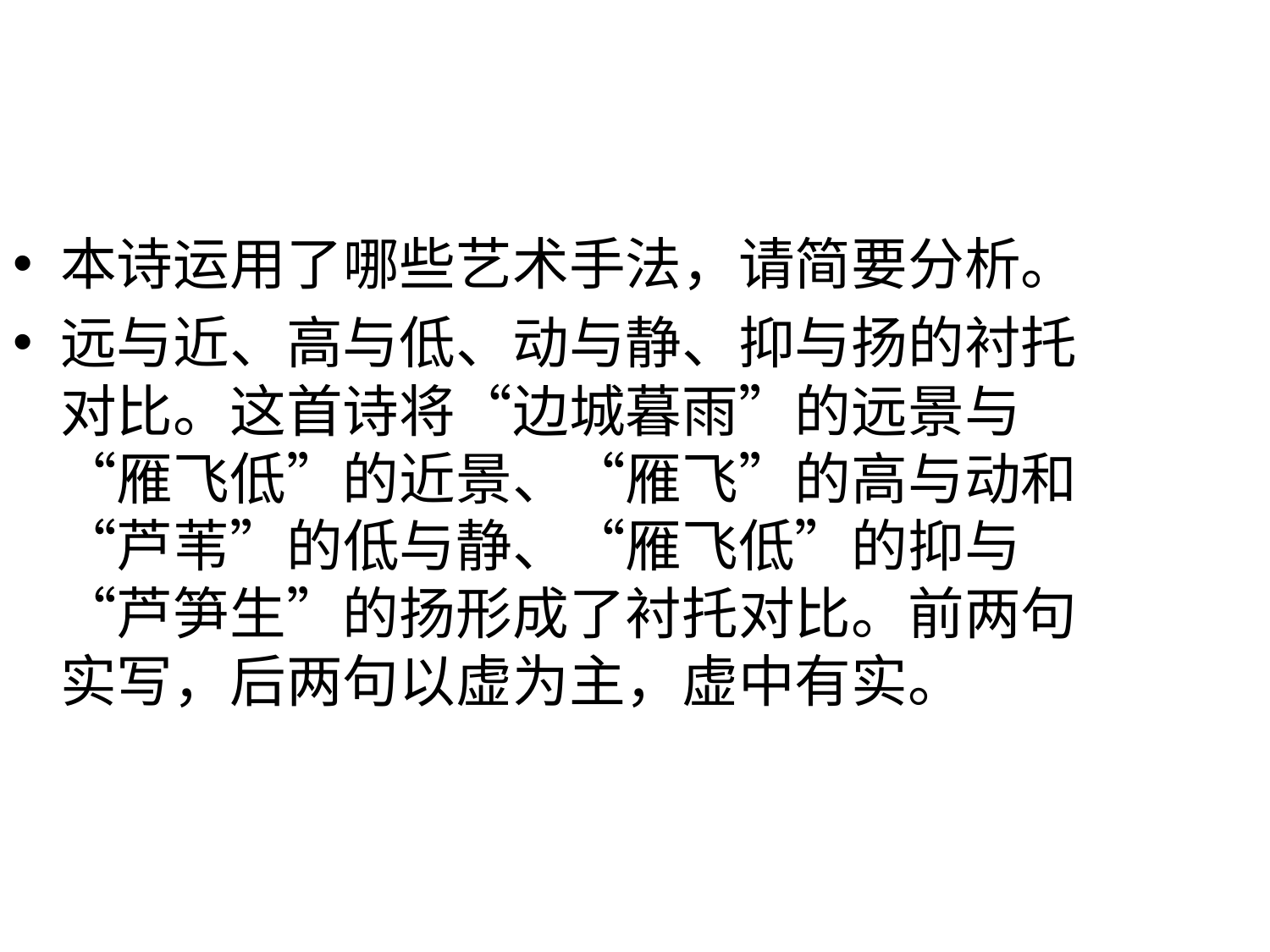

本诗运用了哪些艺术手法，请简要分析。
远与近、高与低、动与静、抑与扬的衬托对比。这首诗将“边城暮雨”的远景与“雁飞低”的近景、“雁飞”的高与动和“芦苇”的低与静、“雁飞低”的抑与“芦笋生”的扬形成了衬托对比。前两句实写，后两句以虚为主，虚中有实。